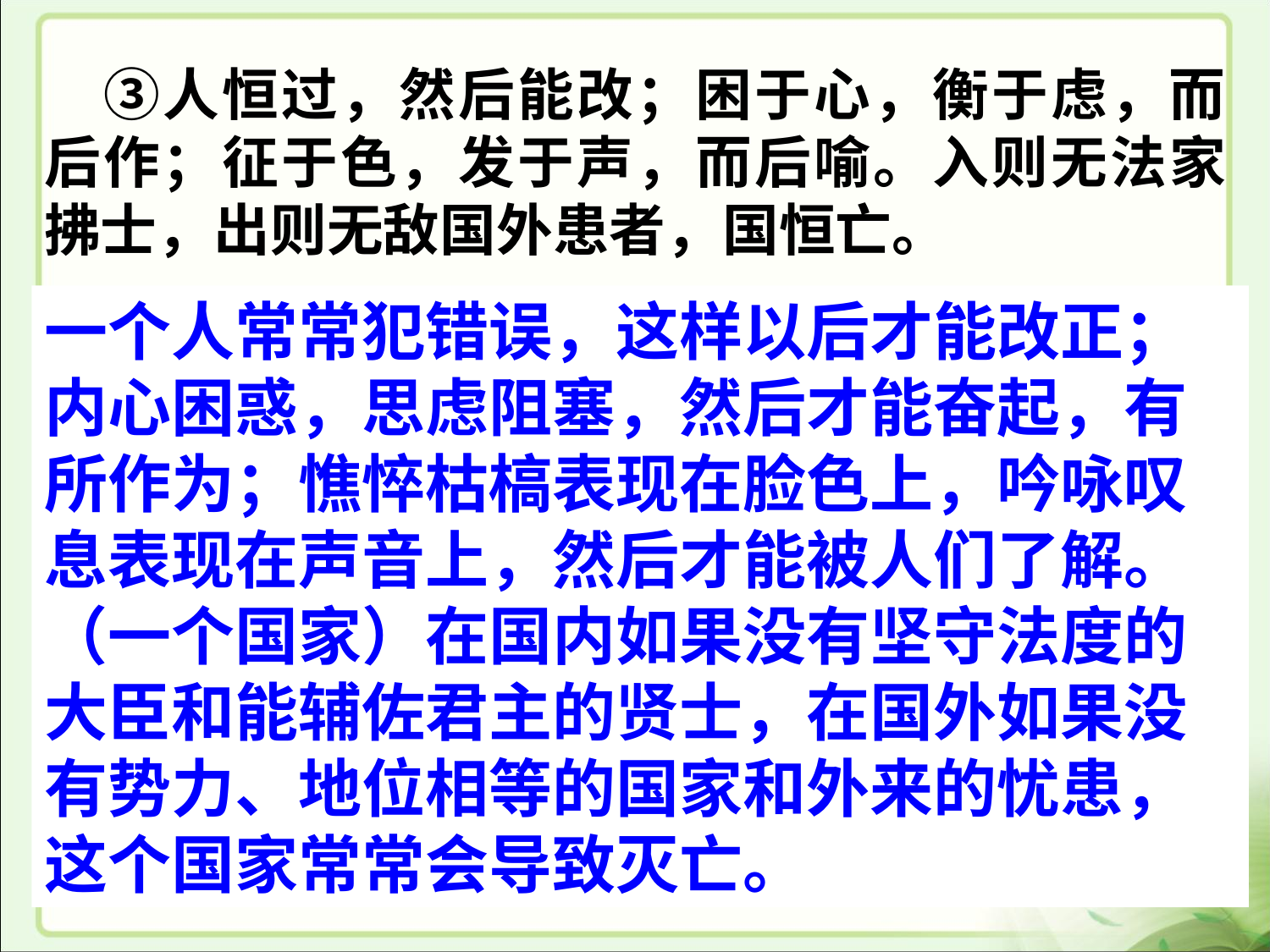

③人恒过，然后能改；困于心，衡于虑，而后作；征于色，发于声，而后喻。入则无法家拂士，出则无敌国外患者，国恒亡。
一个人常常犯错误，这样以后才能改正；内心困惑，思虑阻塞，然后才能奋起，有所作为；憔悴枯槁表现在脸色上，吟咏叹息表现在声音上，然后才能被人们了解。（一个国家）在国内如果没有坚守法度的大臣和能辅佐君主的贤士，在国外如果没有势力、地位相等的国家和外来的忧患，这个国家常常会导致灭亡。